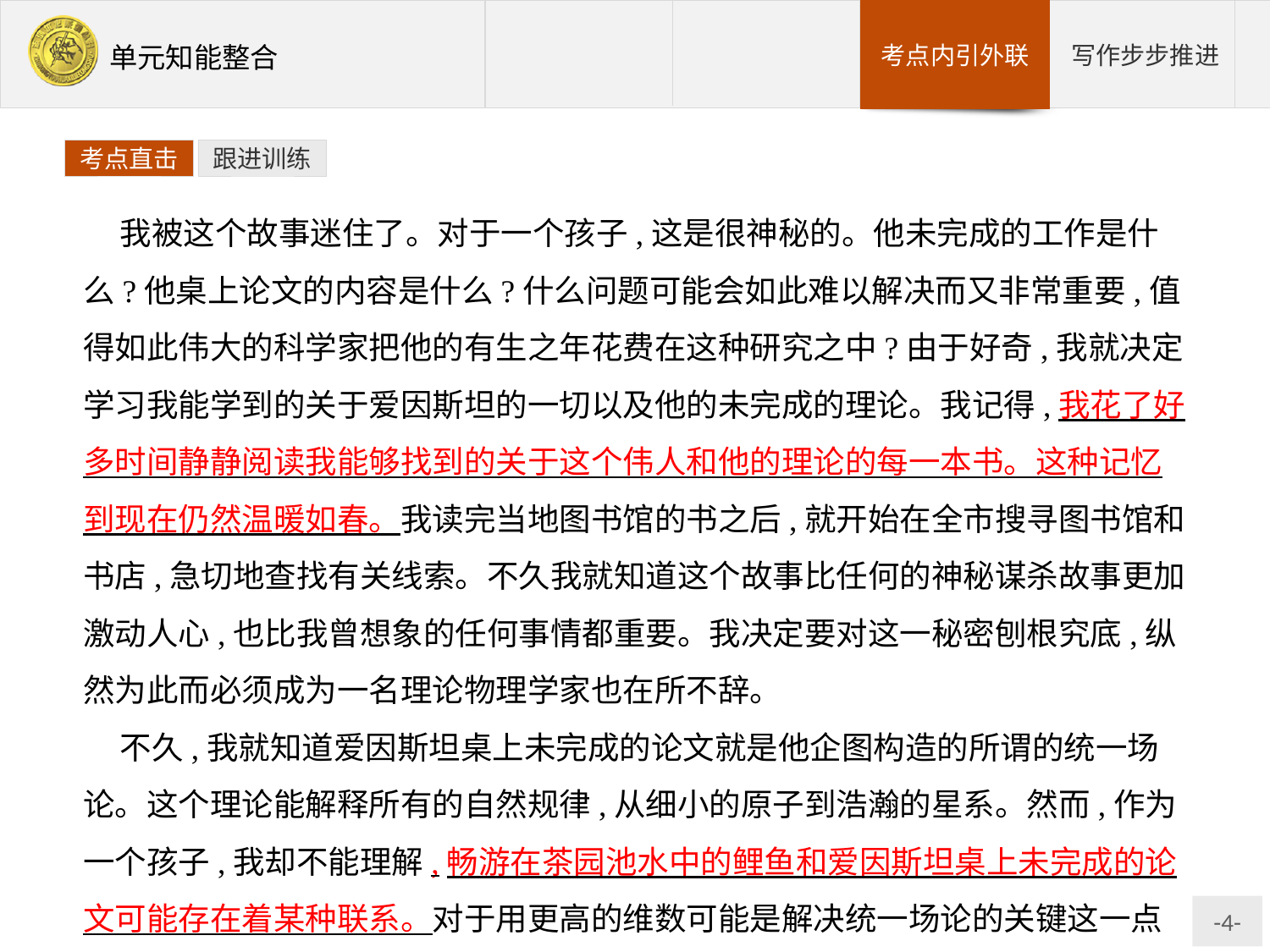

考点直击
跟进训练
我被这个故事迷住了。对于一个孩子,这是很神秘的。他未完成的工作是什么?他桌上论文的内容是什么?什么问题可能会如此难以解决而又非常重要,值得如此伟大的科学家把他的有生之年花费在这种研究之中?由于好奇,我就决定学习我能学到的关于爱因斯坦的一切以及他的未完成的理论。我记得,我花了好多时间静静阅读我能够找到的关于这个伟人和他的理论的每一本书。这种记忆到现在仍然温暖如春。我读完当地图书馆的书之后,就开始在全市搜寻图书馆和书店,急切地查找有关线索。不久我就知道这个故事比任何的神秘谋杀故事更加激动人心,也比我曾想象的任何事情都重要。我决定要对这一秘密刨根究底,纵然为此而必须成为一名理论物理学家也在所不辞。
不久,我就知道爱因斯坦桌上未完成的论文就是他企图构造的所谓的统一场论。这个理论能解释所有的自然规律,从细小的原子到浩瀚的星系。然而,作为一个孩子,我却不能理解,畅游在茶园池水中的鲤鱼和爱因斯坦桌上未完成的论文可能存在着某种联系。对于用更高的维数可能是解决统一场论的关键这一点我不理解。